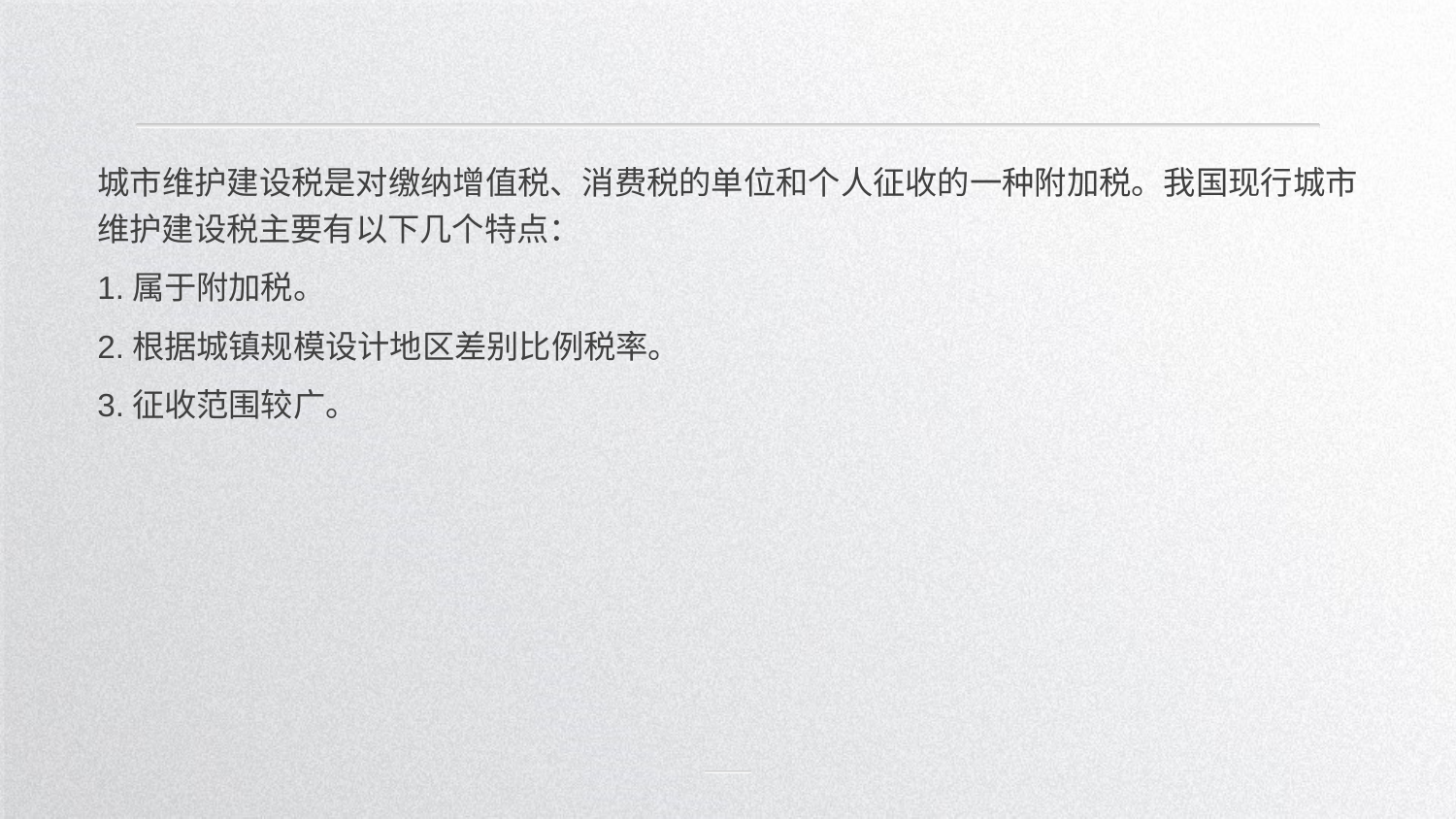

城市维护建设税是对缴纳增值税、消费税的单位和个人征收的一种附加税。我国现行城市维护建设税主要有以下几个特点：
1.属于附加税。
2.根据城镇规模设计地区差别比例税率。
3.征收范围较广。